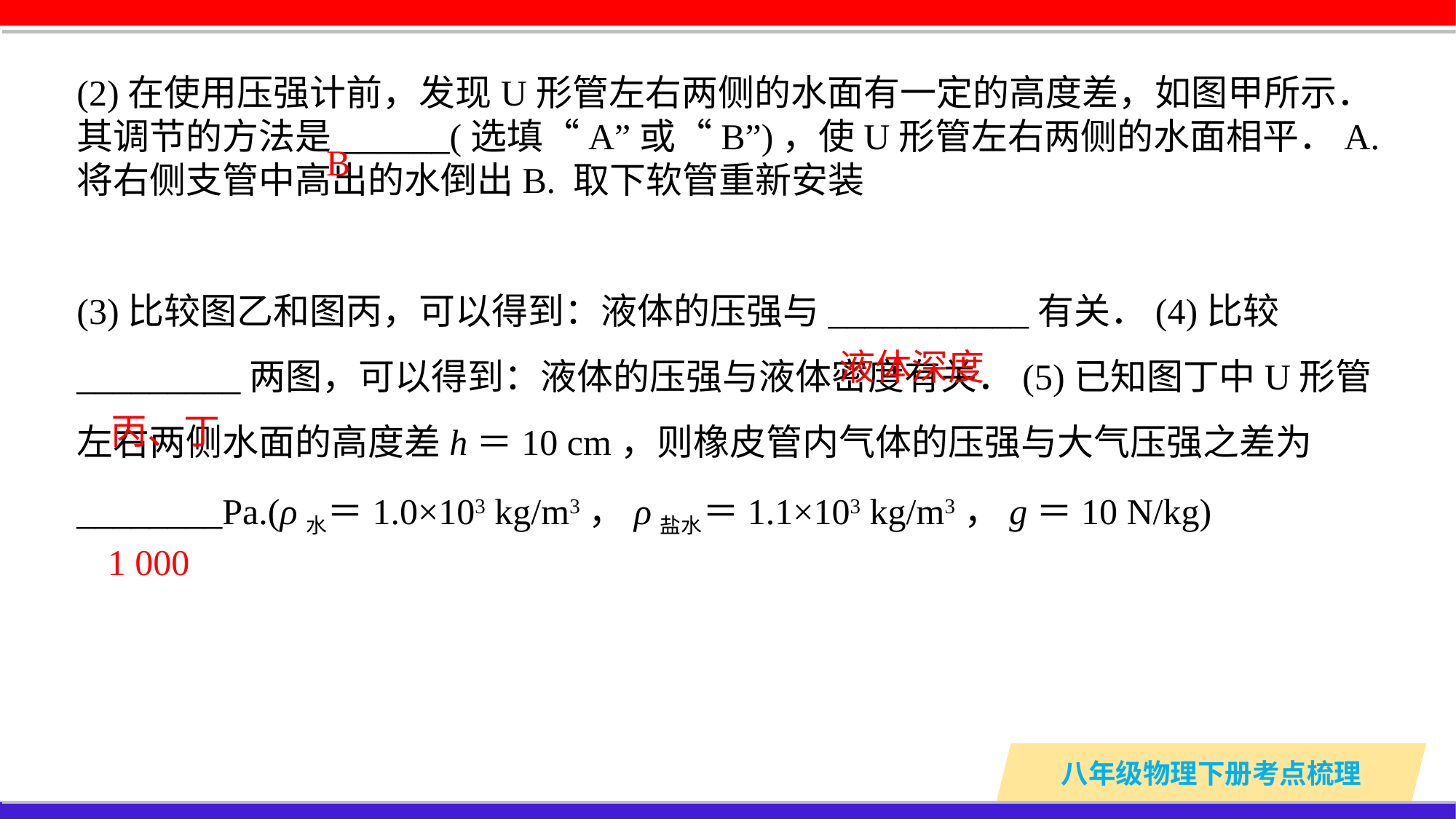

(2)在使用压强计前，发现U形管左右两侧的水面有一定的高度差，如图甲所示．其调节的方法是______(选填“A”或“B”)，使U形管左右两侧的水面相平．A. 将右侧支管中高出的水倒出B. 取下软管重新安装

(3)比较图乙和图丙，可以得到：液体的压强与___________有关．(4)比较_________两图，可以得到：液体的压强与液体密度有关．(5)已知图丁中U形管左右两侧水面的高度差h＝10 cm，则橡皮管内气体的压强与大气压强之差为________Pa.(ρ水＝1.0×103 kg/m3，ρ盐水＝1.1×103 kg/m3，g＝10 N/kg)

B
液体深度
丙、丁
1 000